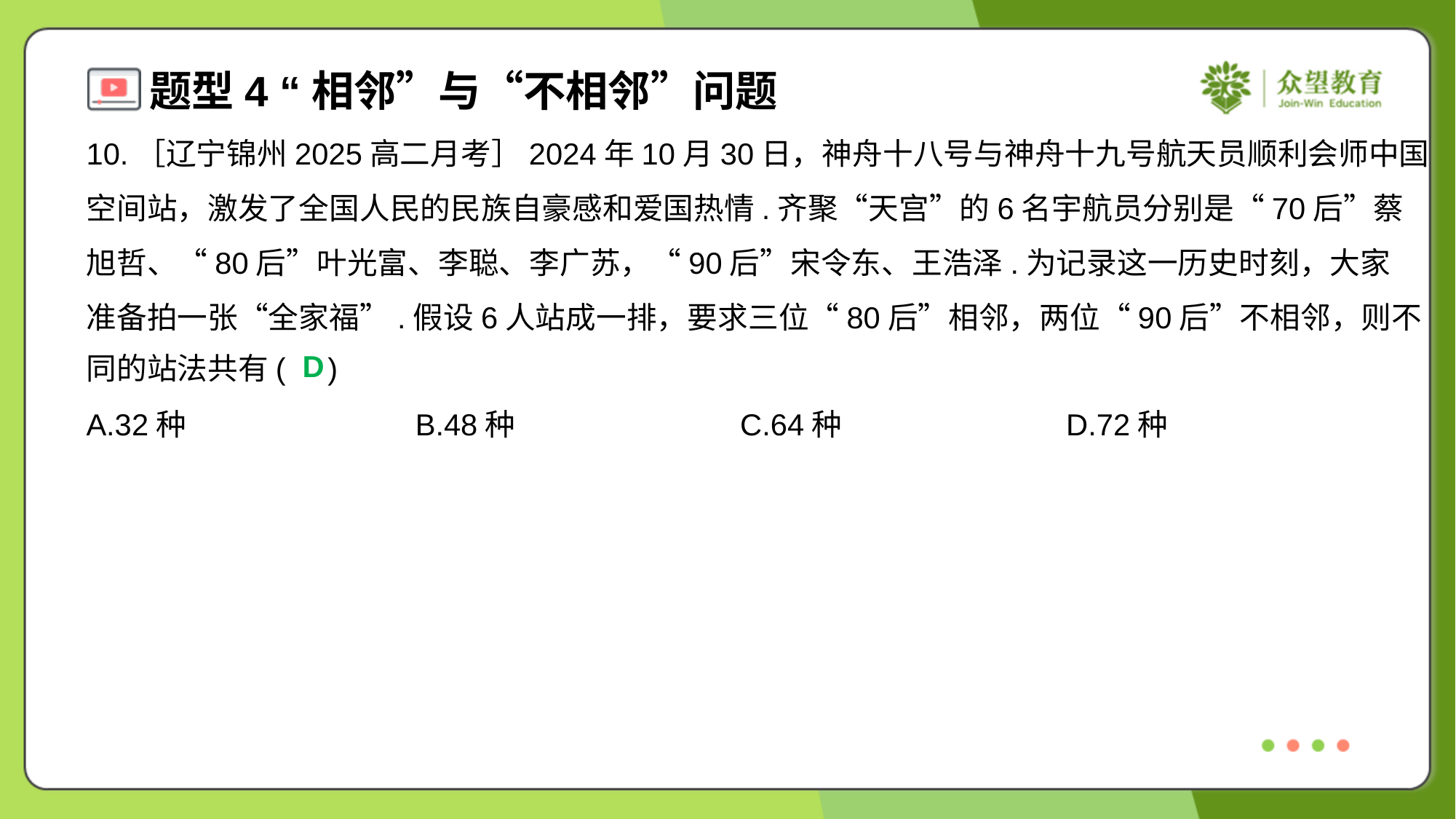

10.［辽宁锦州2025高二月考］2024年10月30日，神舟十八号与神舟十九号航天员顺利会师中国
空间站，激发了全国人民的民族自豪感和爱国热情.齐聚“天宫”的6名宇航员分别是“70后”蔡
旭哲、“80后”叶光富、李聪、李广苏，“90后”宋令东、王浩泽.为记录这一历史时刻，大家
准备拍一张“全家福”.假设6人站成一排，要求三位“80后”相邻，两位“90后”不相邻，则不
同的站法共有(     )
D
A.32种	B.48种	C.64种	D.72种